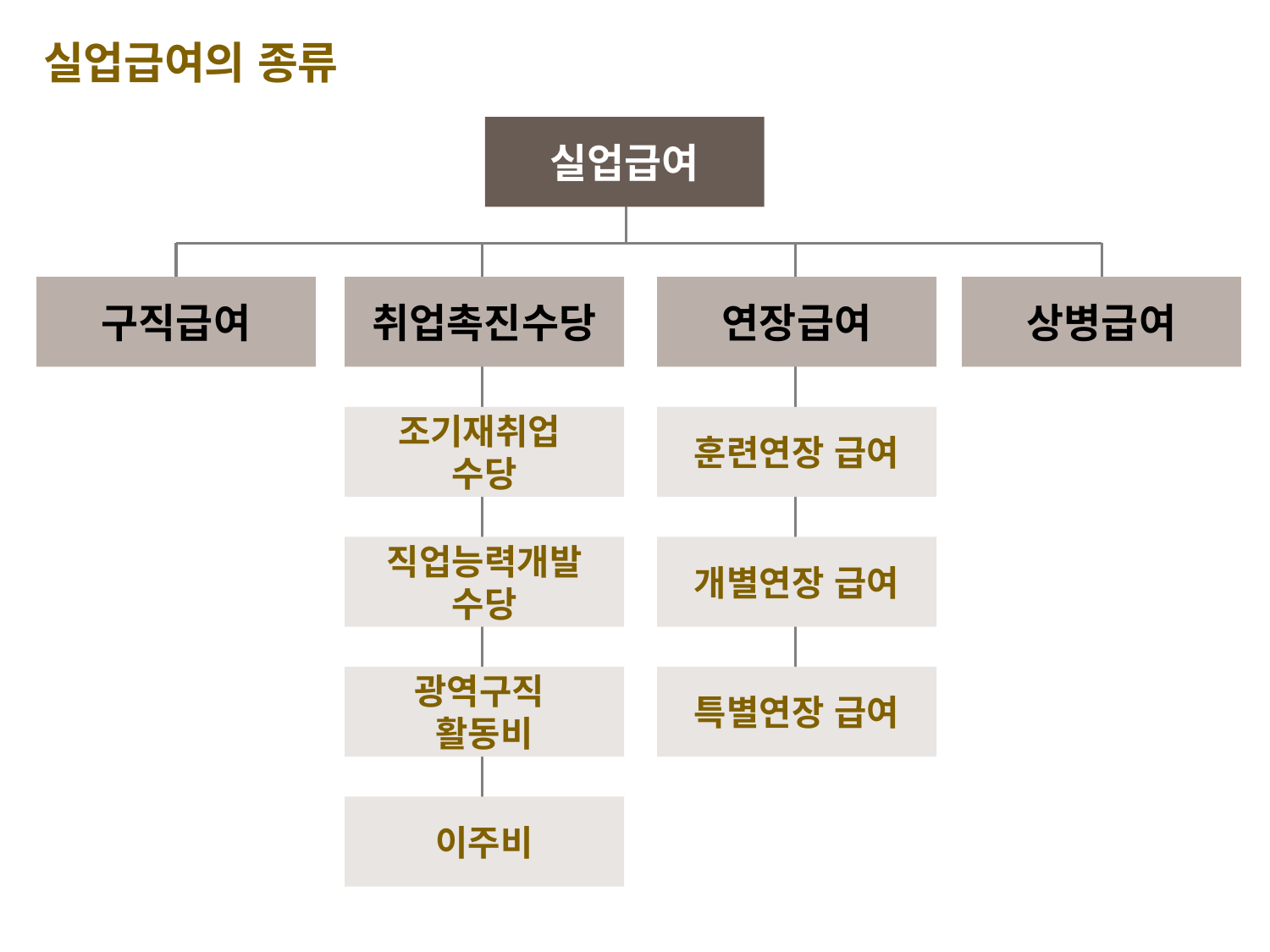

실업급여의 종류
실업급여
구직급여
취업촉진수당
연장급여
상병급여
조기재취업
수당
훈련연장 급여
직업능력개발 수당
개별연장 급여
광역구직
활동비
특별연장 급여
이주비